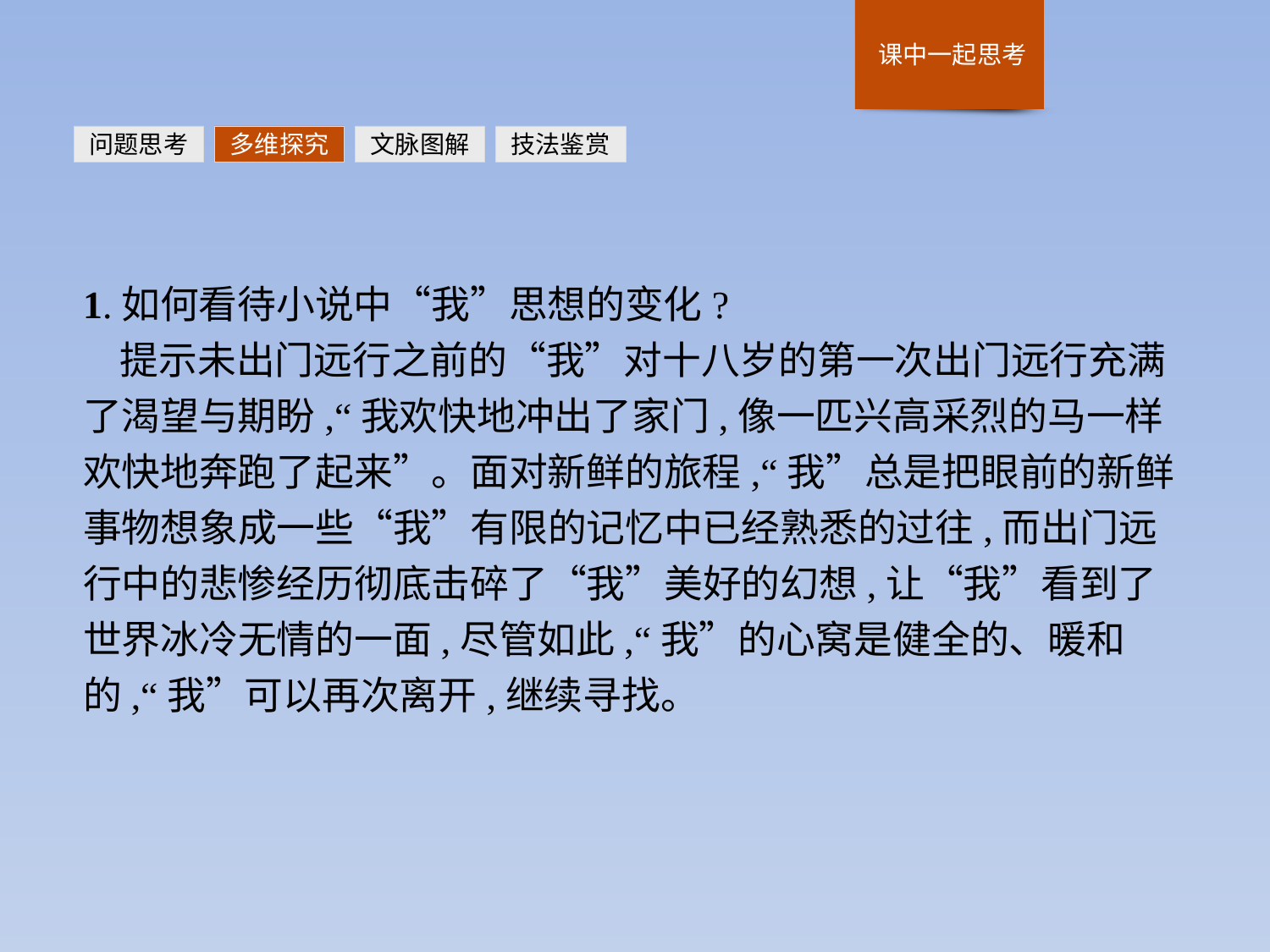

问题思考
多维探究
文脉图解
技法鉴赏
1.如何看待小说中“我”思想的变化?
提示未出门远行之前的“我”对十八岁的第一次出门远行充满了渴望与期盼,“我欢快地冲出了家门,像一匹兴高采烈的马一样欢快地奔跑了起来”。面对新鲜的旅程,“我”总是把眼前的新鲜事物想象成一些“我”有限的记忆中已经熟悉的过往,而出门远行中的悲惨经历彻底击碎了“我”美好的幻想,让“我”看到了世界冰冷无情的一面,尽管如此,“我”的心窝是健全的、暖和的,“我”可以再次离开,继续寻找。